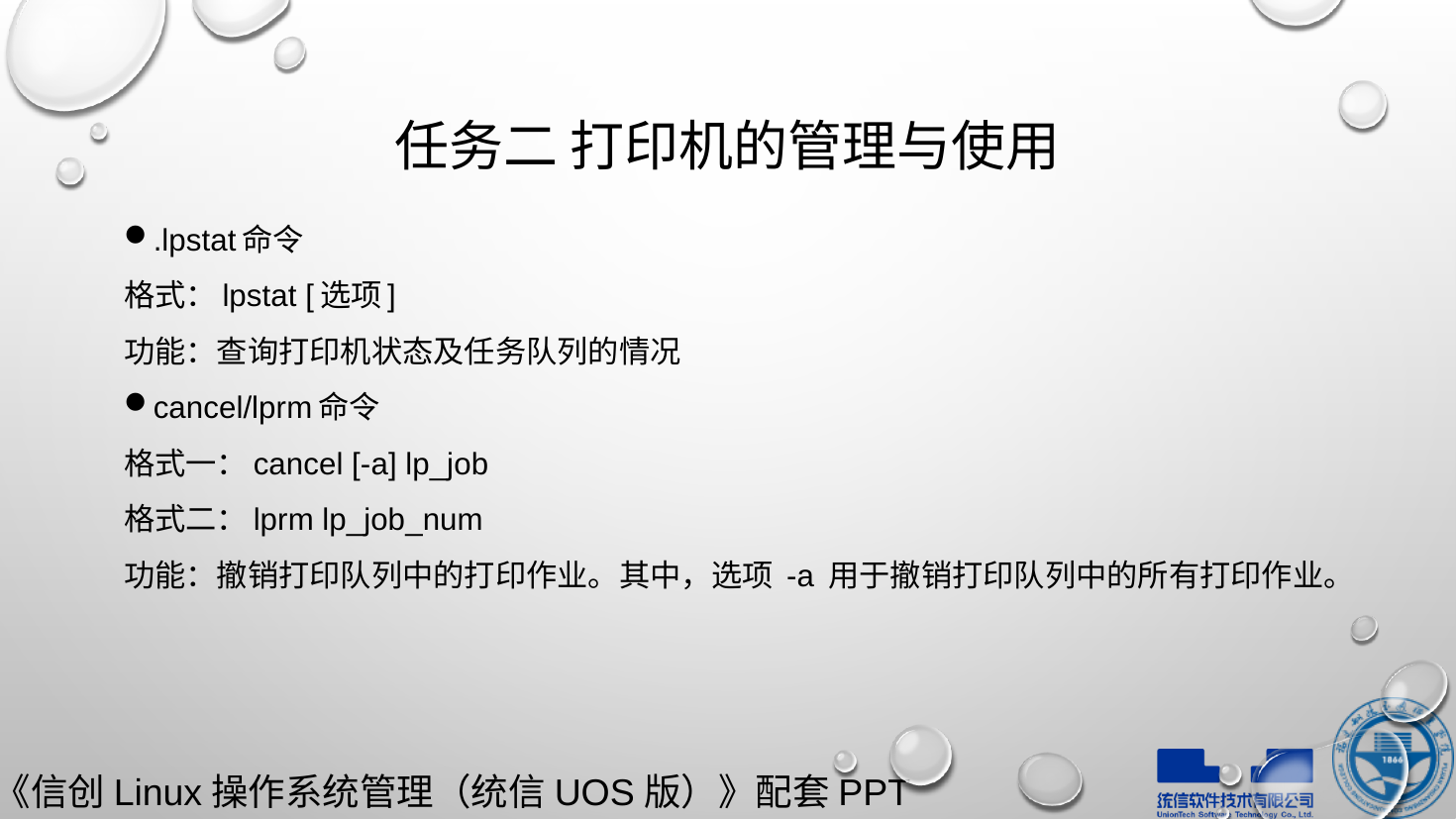

# 任务二 打印机的管理与使用
.lpstat命令
格式：lpstat [选项]
功能：查询打印机状态及任务队列的情况
cancel/lprm命令
格式一：cancel [-a] lp_job
格式二：lprm lp_job_num
功能：撤销打印队列中的打印作业。其中，选项 -a 用于撤销打印队列中的所有打印作业。